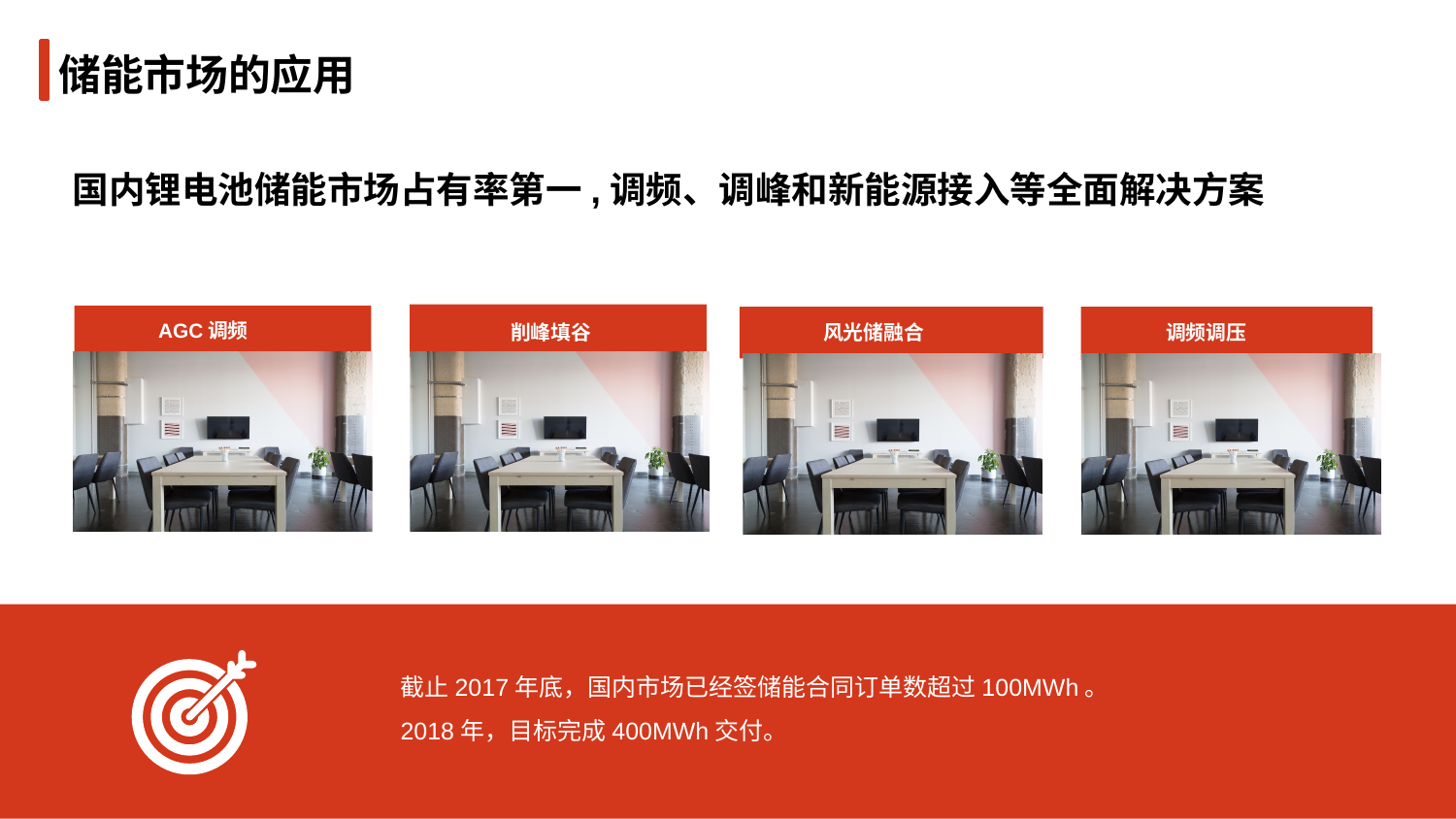

储能市场的应用
国内锂电池储能市场占有率第一,调频、调峰和新能源接入等全面解决方案

削峰填谷

AGC调频

风光储融合

调频调压

截止2017年底，国内市场已经签储能合同订单数超过100MWh。
2018年，目标完成400MWh交付。